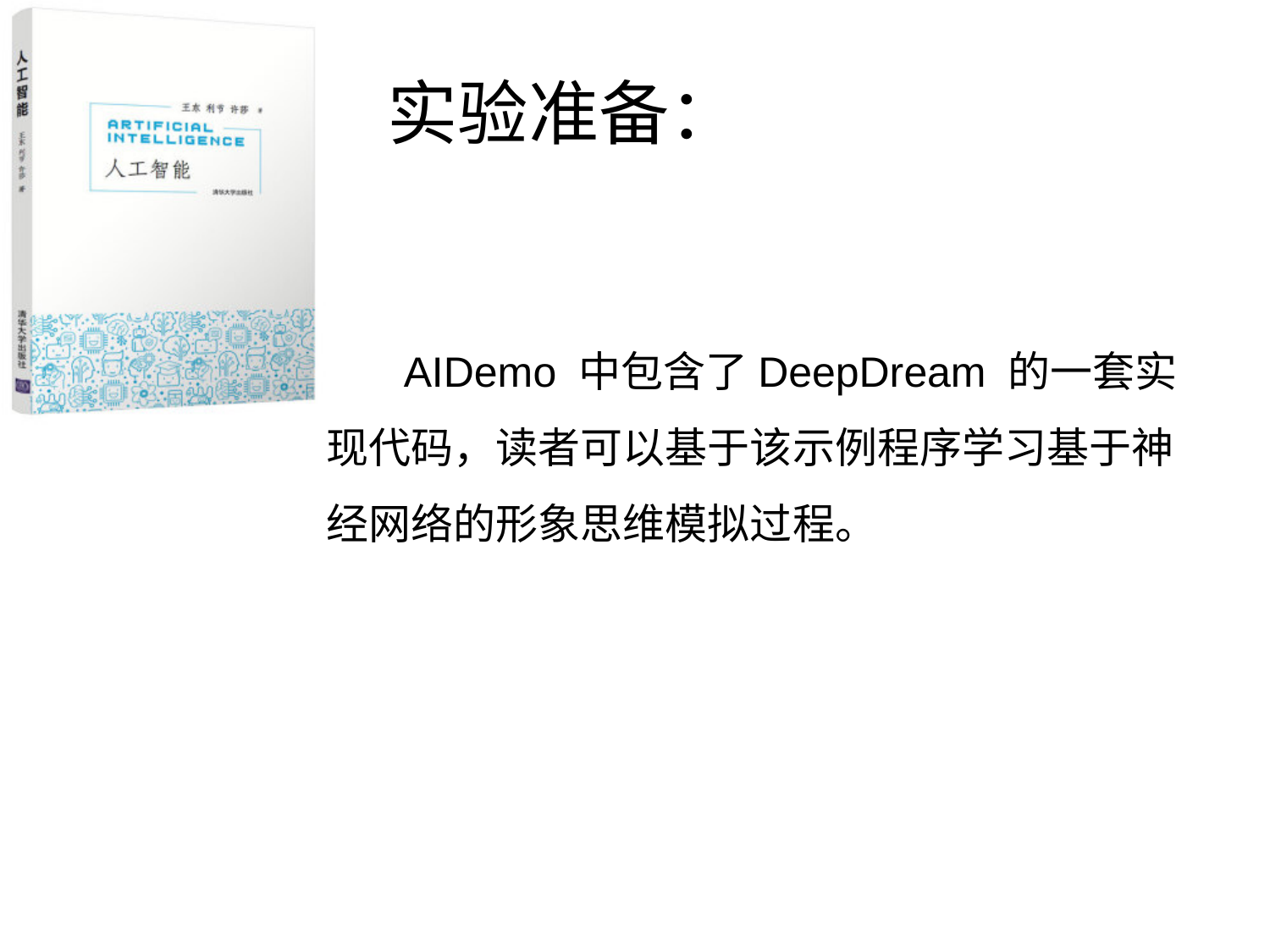

实验准备：
        AIDemo 中包含了DeepDream 的一套实现代码，读者可以基于该示例程序学习基于神经网络的形象思维模拟过程。